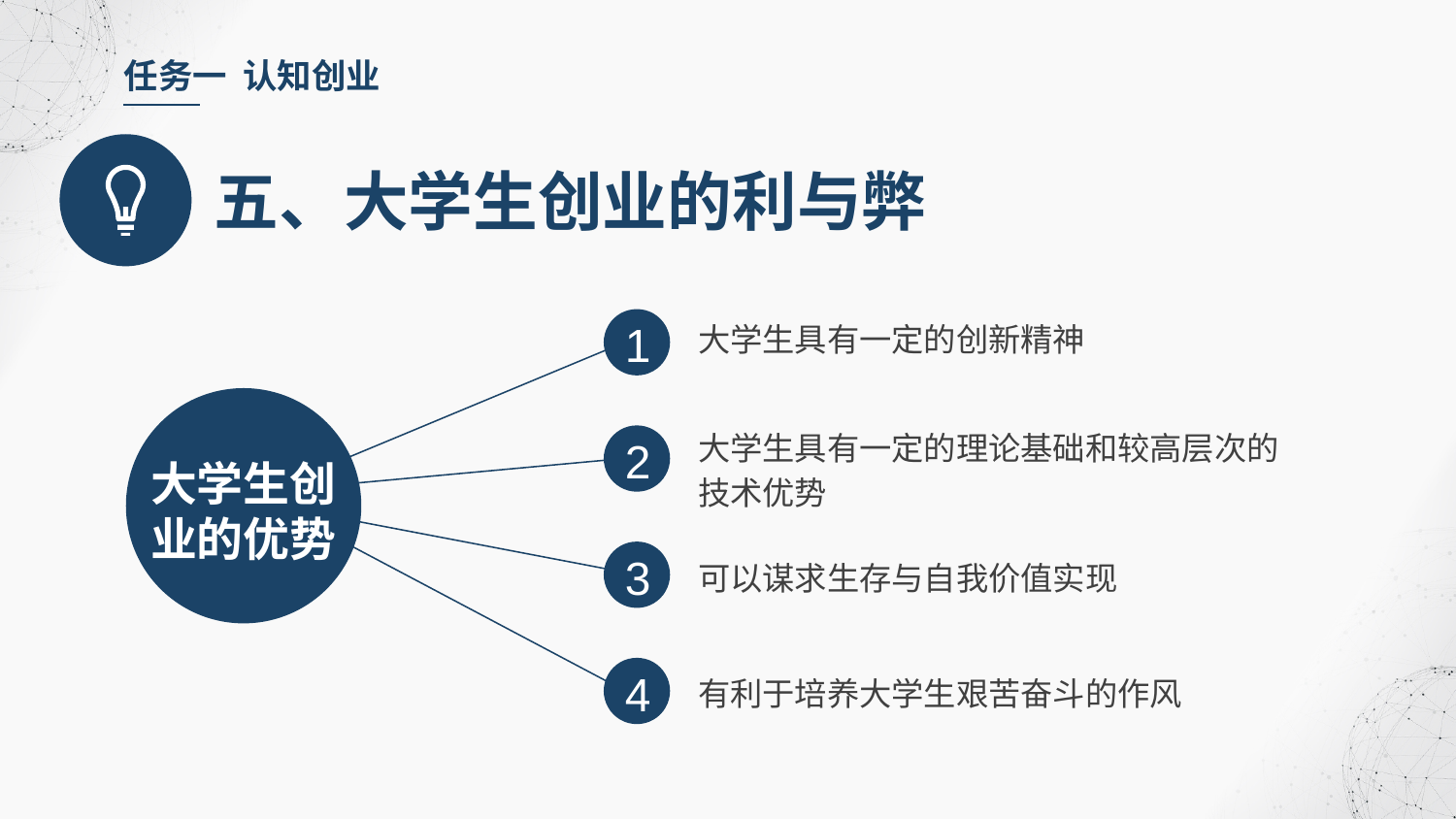

任务一  认知创业

五、大学生创业的利与弊
大学生具有一定的创新精神
1

大学生创业的优势
大学生具有一定的理论基础和较高层次的技术优势
2

3

可以谋求生存与自我价值实现
4

有利于培养大学生艰苦奋斗的作风